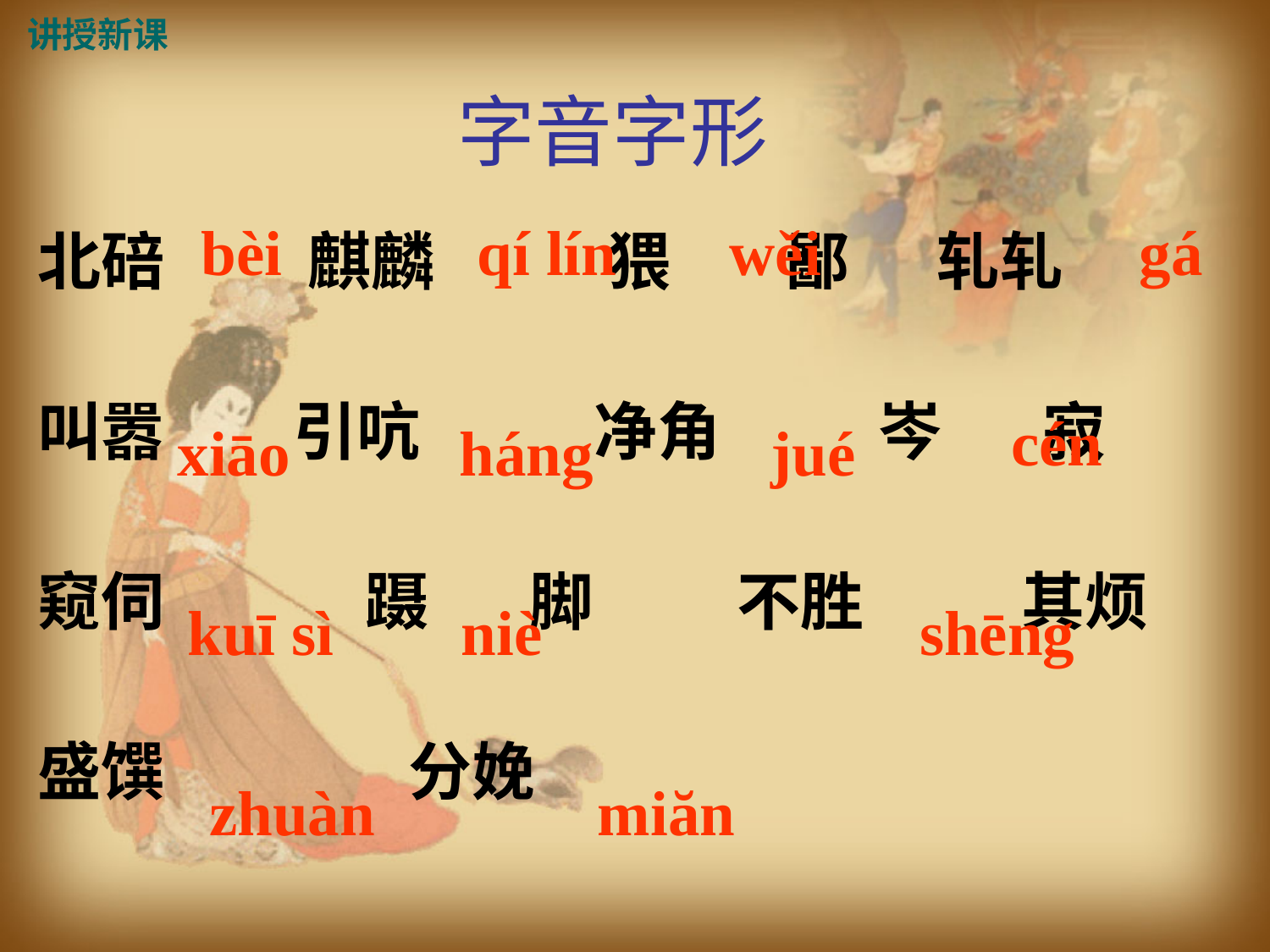

讲授新课
字音字形
bèi
qí lín
wěi
gá
北碚          麒麟            猥        鄙      轧轧

叫嚣         引吭            净角           岑       寂

窥伺              蹑       脚          不胜           其烦

盛馔                 分娩
cén
xiāo
háng
jué
kuī sì
niè
shēng
miăn
zhuàn